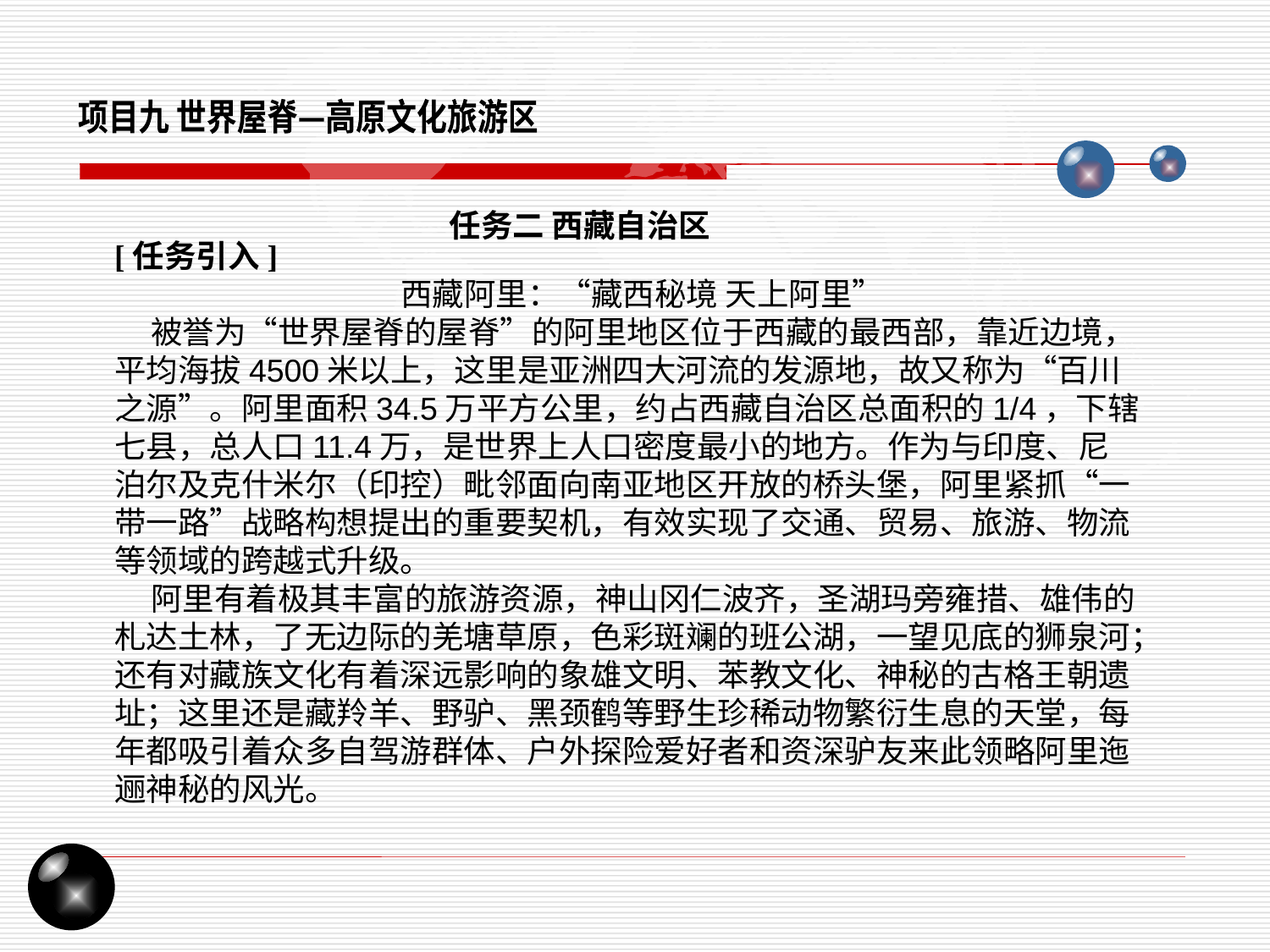

项目九 世界屋脊—高原文化旅游区
任务二 西藏自治区

[任务引入]
   西藏阿里：“藏西秘境 天上阿里”
    被誉为“世界屋脊的屋脊”的阿里地区位于西藏的最西部，靠近边境，平均海拔4500米以上，这里是亚洲四大河流的发源地，故又称为“百川之源”。阿里面积34.5万平方公里，约占西藏自治区总面积的1/4，下辖七县，总人口11.4万，是世界上人口密度最小的地方。作为与印度、尼泊尔及克什米尔（印控）毗邻面向南亚地区开放的桥头堡，阿里紧抓“一带一路”战略构想提出的重要契机，有效实现了交通、贸易、旅游、物流等领域的跨越式升级。
    阿里有着极其丰富的旅游资源，神山冈仁波齐，圣湖玛旁雍措、雄伟的札达土林，了无边际的羌塘草原，色彩斑斓的班公湖，一望见底的狮泉河；还有对藏族文化有着深远影响的象雄文明、苯教文化、神秘的古格王朝遗址；这里还是藏羚羊、野驴、黑颈鹤等野生珍稀动物繁衍生息的天堂，每年都吸引着众多自驾游群体、户外探险爱好者和资深驴友来此领略阿里迤逦神秘的风光。